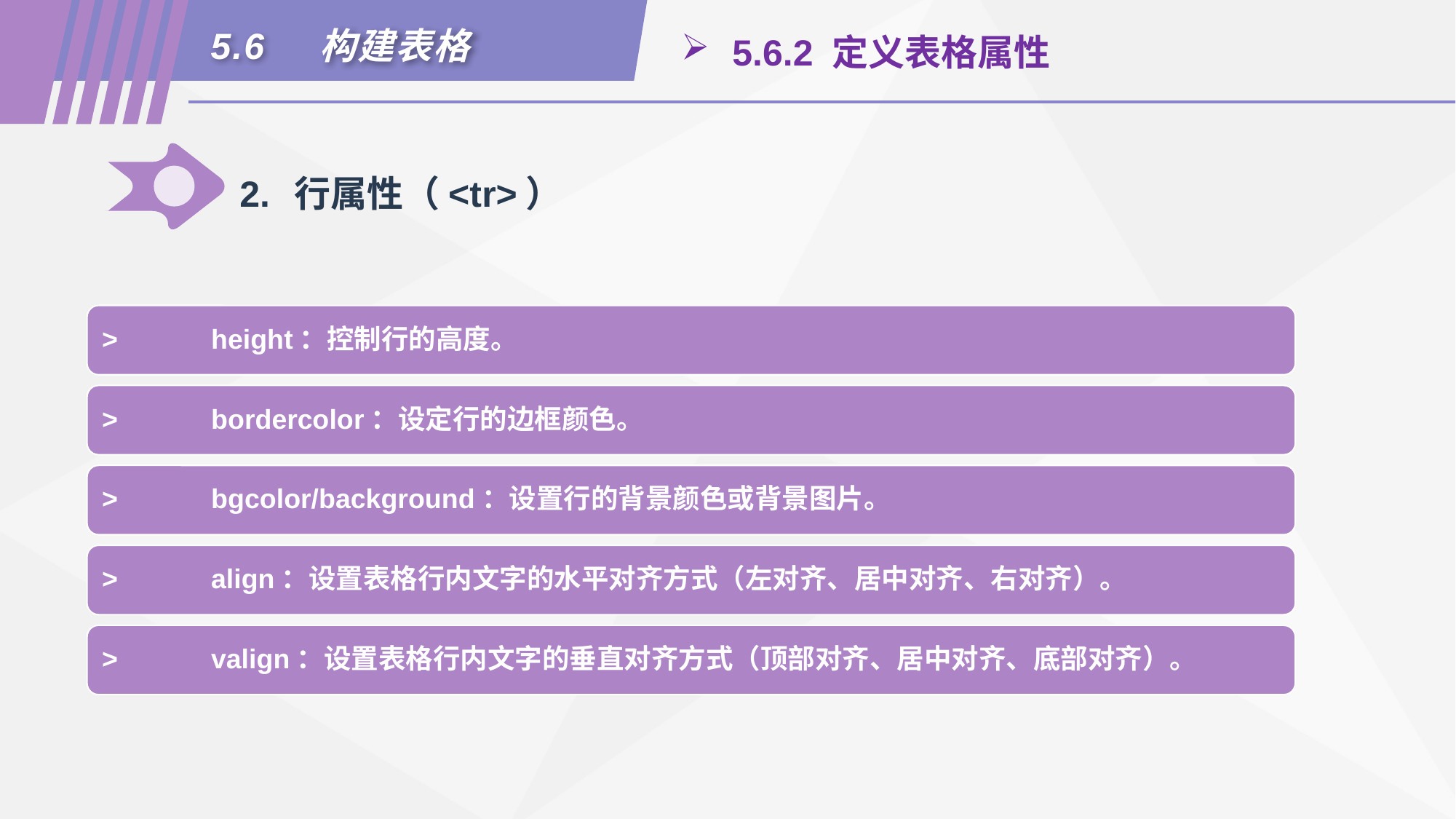

5.6	构建表格
 5.6.2 定义表格属性

2.	行属性（<tr>）
>	height：控制行的高度。
>	bordercolor：设定行的边框颜色。
>	bgcolor/background：设置行的背景颜色或背景图片。
>	align：设置表格行内文字的水平对齐方式（左对齐、居中对齐、右对齐）。
>	valign：设置表格行内文字的垂直对齐方式（顶部对齐、居中对齐、底部对齐）。